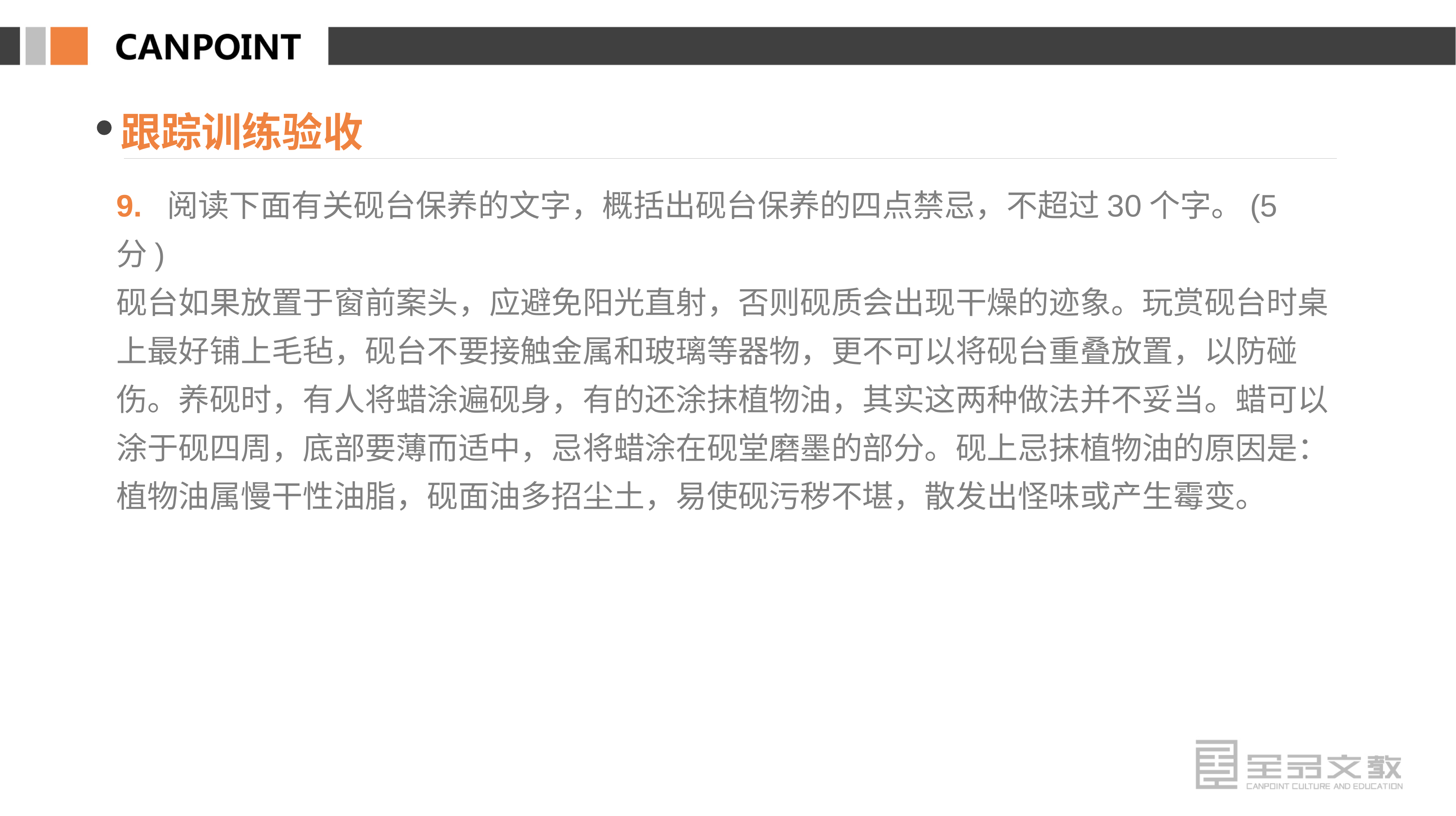

跟踪训练验收

9.  阅读下面有关砚台保养的文字，概括出砚台保养的四点禁忌，不超过30个字。(5分)
砚台如果放置于窗前案头，应避免阳光直射，否则砚质会出现干燥的迹象。玩赏砚台时桌上最好铺上毛毡，砚台不要接触金属和玻璃等器物，更不可以将砚台重叠放置，以防碰伤。养砚时，有人将蜡涂遍砚身，有的还涂抹植物油，其实这两种做法并不妥当。蜡可以涂于砚四周，底部要薄而适中，忌将蜡涂在砚堂磨墨的部分。砚上忌抹植物油的原因是：植物油属慢干性油脂，砚面油多招尘土，易使砚污秽不堪，散发出怪味或产生霉变。